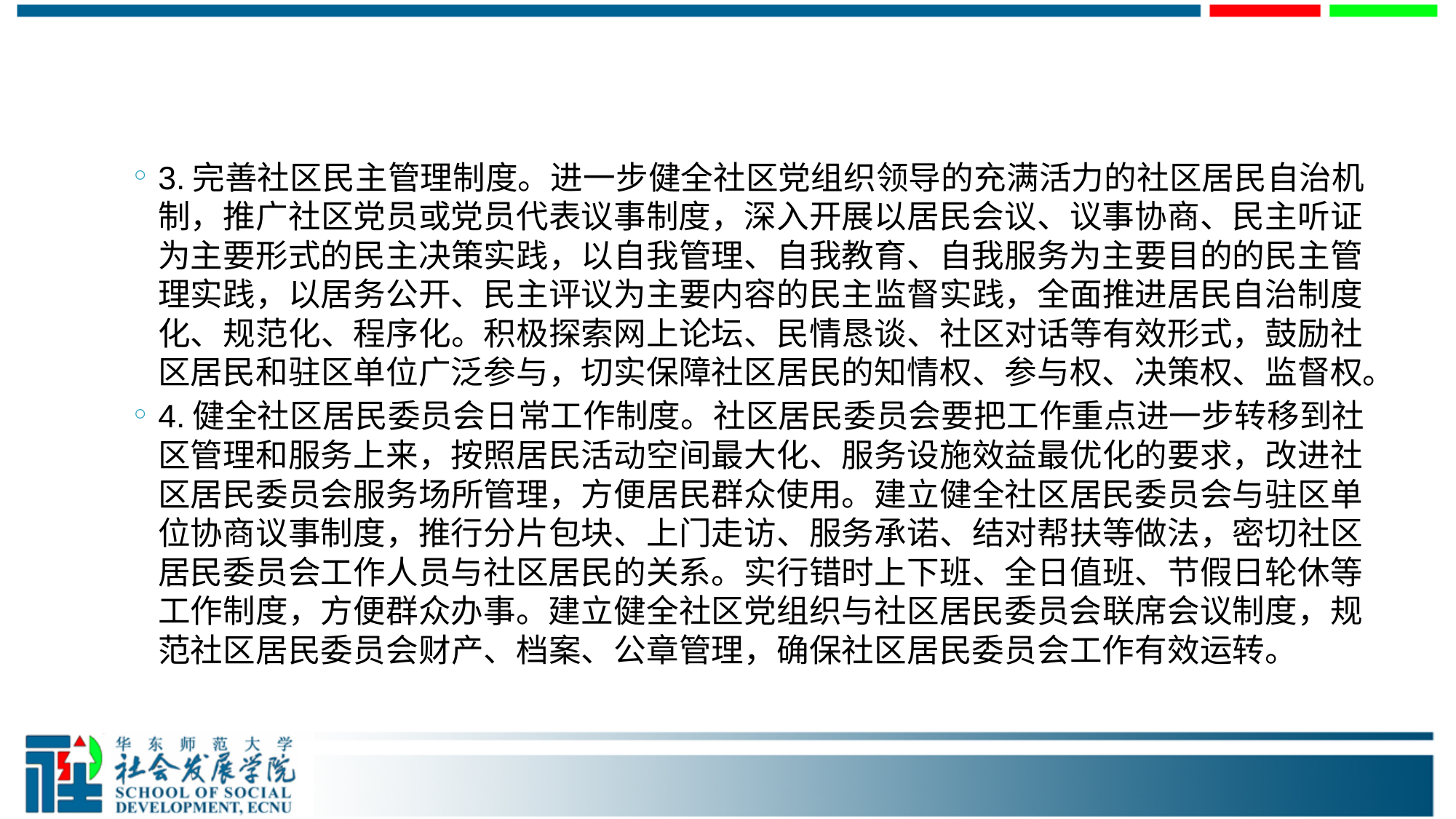

#
3.完善社区民主管理制度。进一步健全社区党组织领导的充满活力的社区居民自治机制，推广社区党员或党员代表议事制度，深入开展以居民会议、议事协商、民主听证为主要形式的民主决策实践，以自我管理、自我教育、自我服务为主要目的的民主管理实践，以居务公开、民主评议为主要内容的民主监督实践，全面推进居民自治制度化、规范化、程序化。积极探索网上论坛、民情恳谈、社区对话等有效形式，鼓励社区居民和驻区单位广泛参与，切实保障社区居民的知情权、参与权、决策权、监督权。
4.健全社区居民委员会日常工作制度。社区居民委员会要把工作重点进一步转移到社区管理和服务上来，按照居民活动空间最大化、服务设施效益最优化的要求，改进社区居民委员会服务场所管理，方便居民群众使用。建立健全社区居民委员会与驻区单位协商议事制度，推行分片包块、上门走访、服务承诺、结对帮扶等做法，密切社区居民委员会工作人员与社区居民的关系。实行错时上下班、全日值班、节假日轮休等工作制度，方便群众办事。建立健全社区党组织与社区居民委员会联席会议制度，规范社区居民委员会财产、档案、公章管理，确保社区居民委员会工作有效运转。